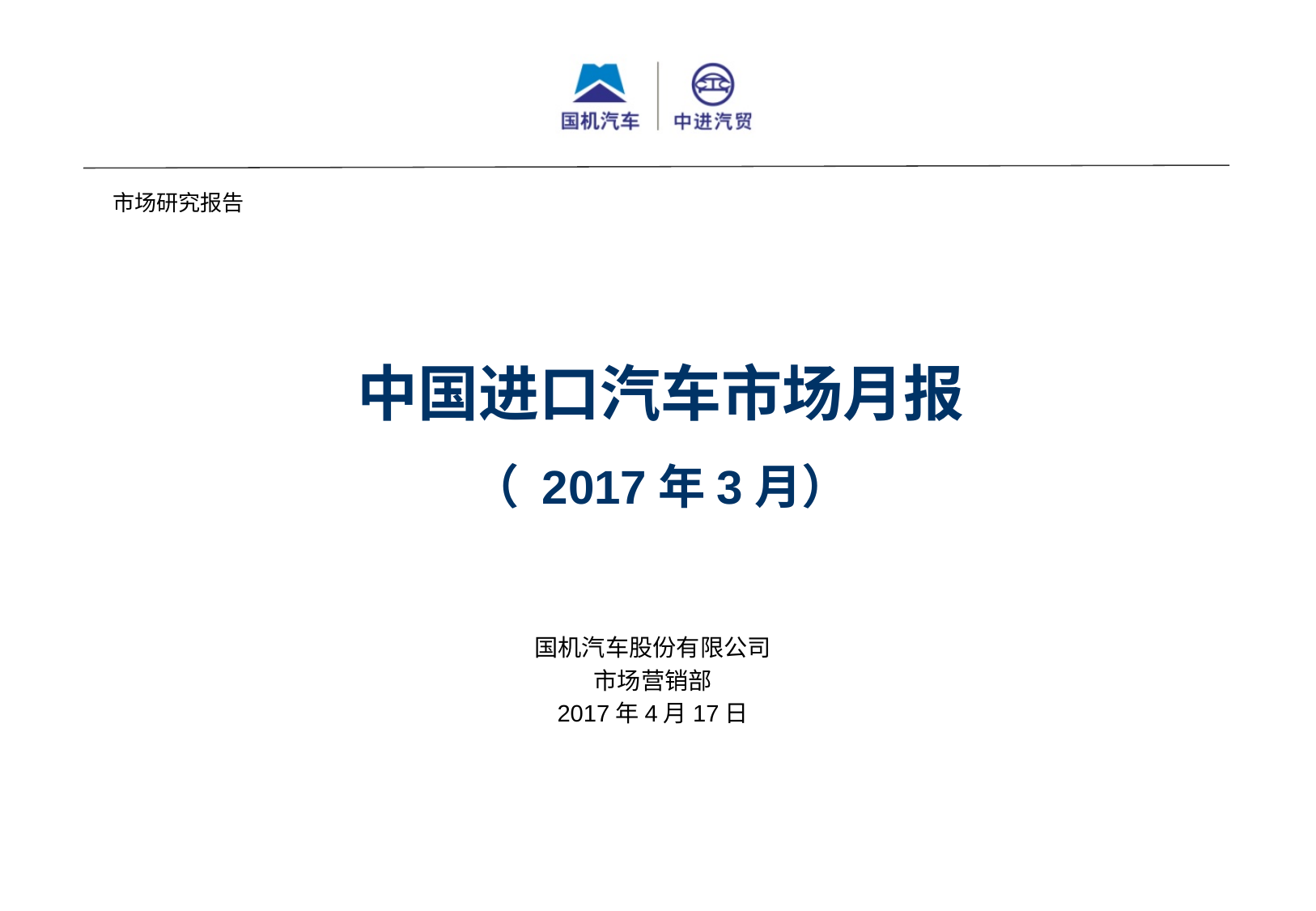

市场研究报告
中国进口汽车市场月报
（ 2017年3月）

国机汽车股份有限公司
市场营销部
2017年4月17日